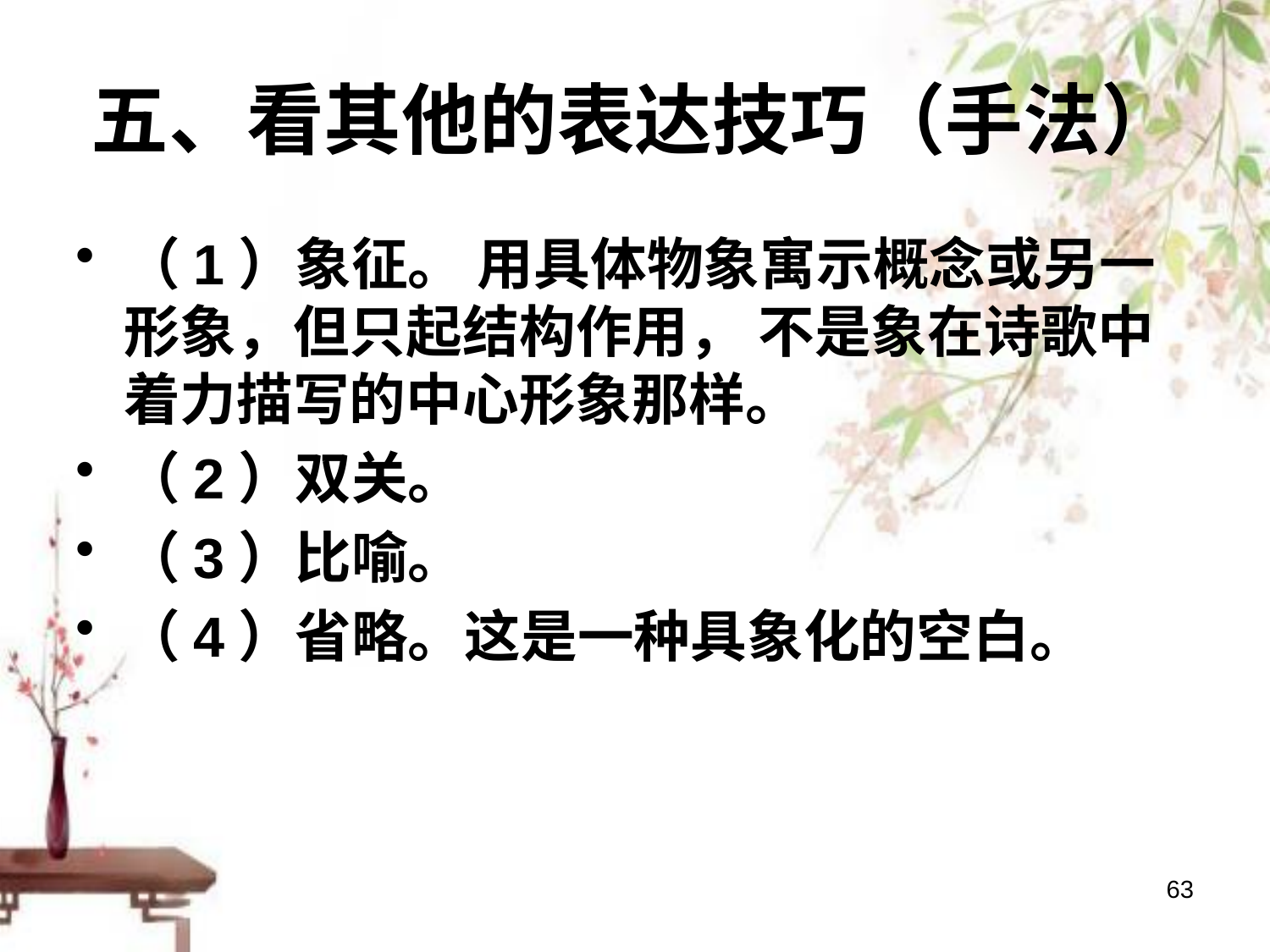

# 五、看其他的表达技巧（手法）
（1）象征。 用具体物象寓示概念或另一形象，但只起结构作用， 不是象在诗歌中着力描写的中心形象那样。
（2）双关。
（3）比喻。
（4）省略。这是一种具象化的空白。

63